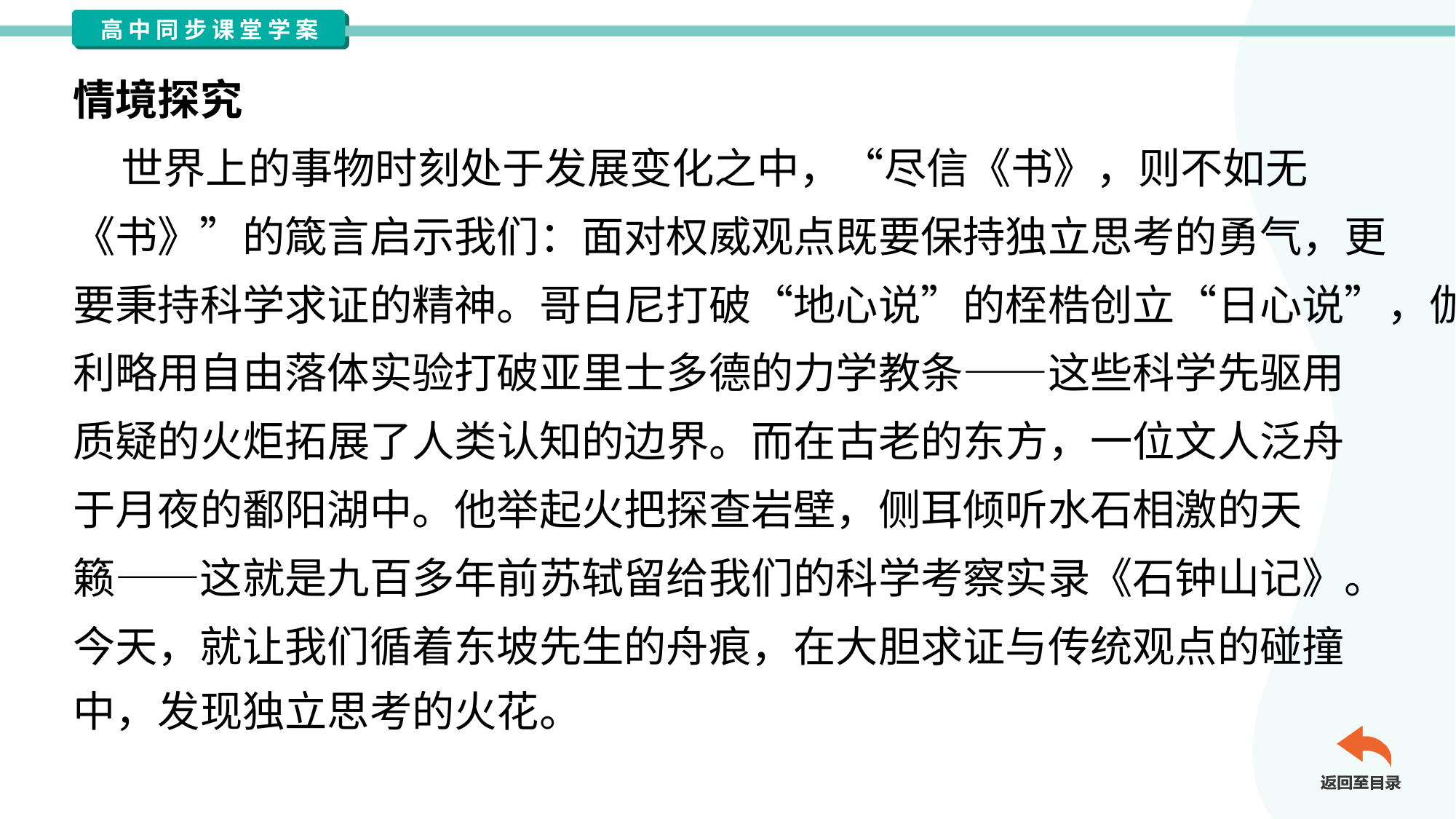

情境探究
    世界上的事物时刻处于发展变化之中，“尽信《书》，则不如无
《书》”的箴言启示我们：面对权威观点既要保持独立思考的勇气，更
要秉持科学求证的精神。哥白尼打破“地心说”的桎梏创立“日心说”，伽
利略用自由落体实验打破亚里士多德的力学教条——这些科学先驱用
质疑的火炬拓展了人类认知的边界。而在古老的东方，一位文人泛舟
于月夜的鄱阳湖中。他举起火把探查岩壁，侧耳倾听水石相激的天
籁——这就是九百多年前苏轼留给我们的科学考察实录《石钟山记》。
今天，就让我们循着东坡先生的舟痕，在大胆求证与传统观点的碰撞
中，发现独立思考的火花。#1.1